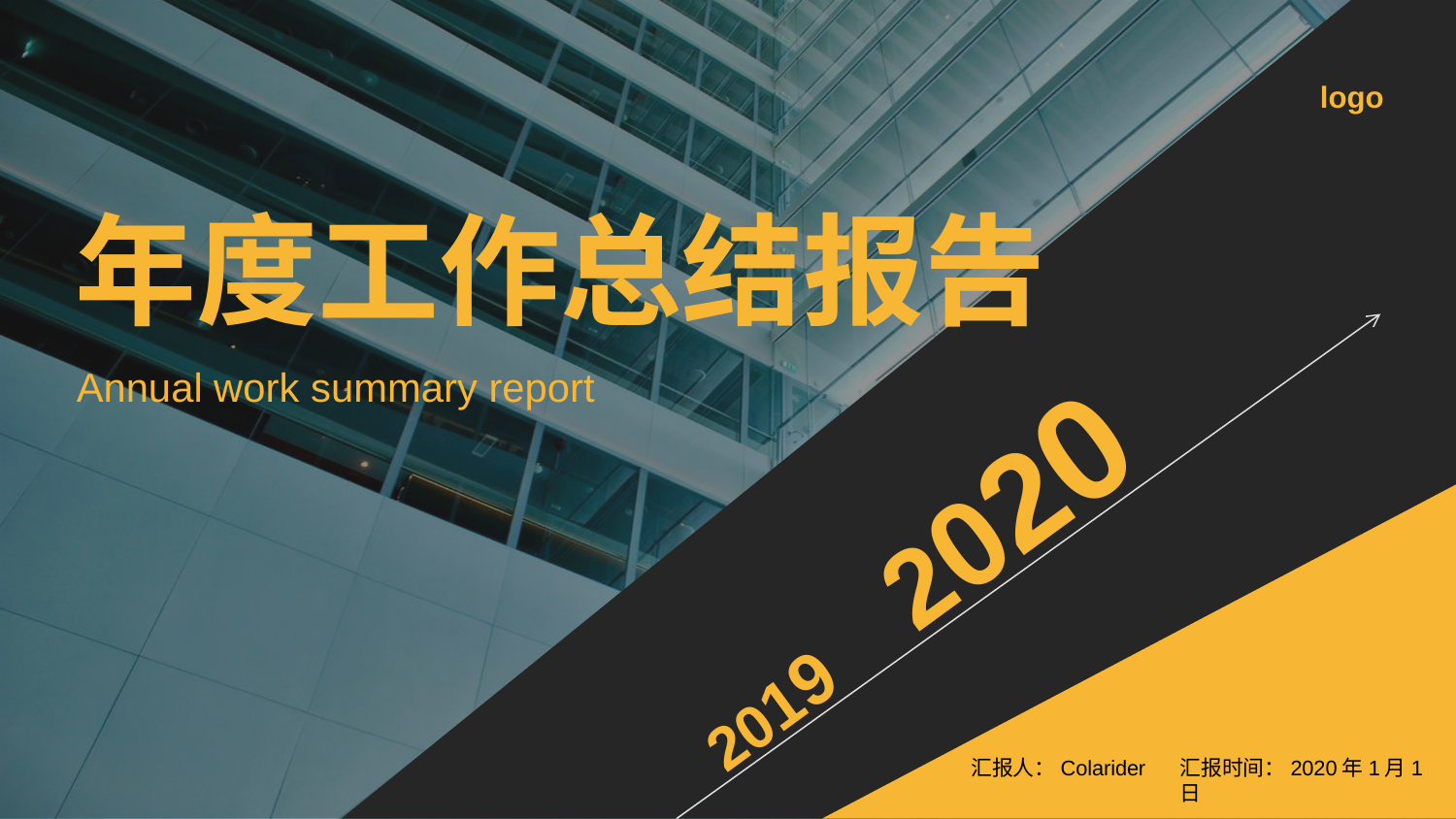

logo
年度工作总结报告

Annual work summary report
      2019    2020
汇报人：Colarider     汇报时间：2020年1月1日